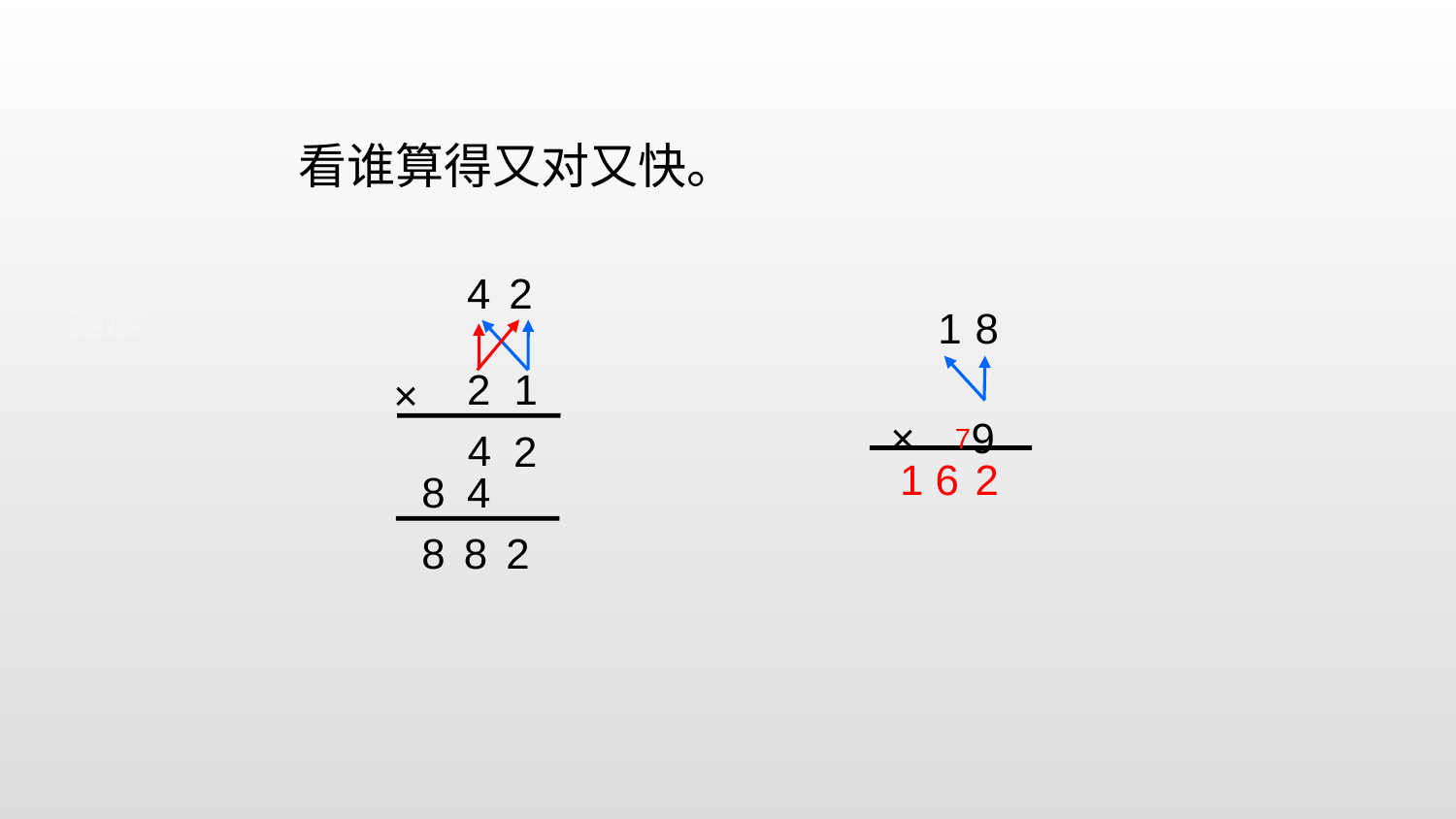

看谁算得又对又快。
4  2
    1  8

×      9

2  1
×

7
4
2
1 6
 2
8
4

8  8  2